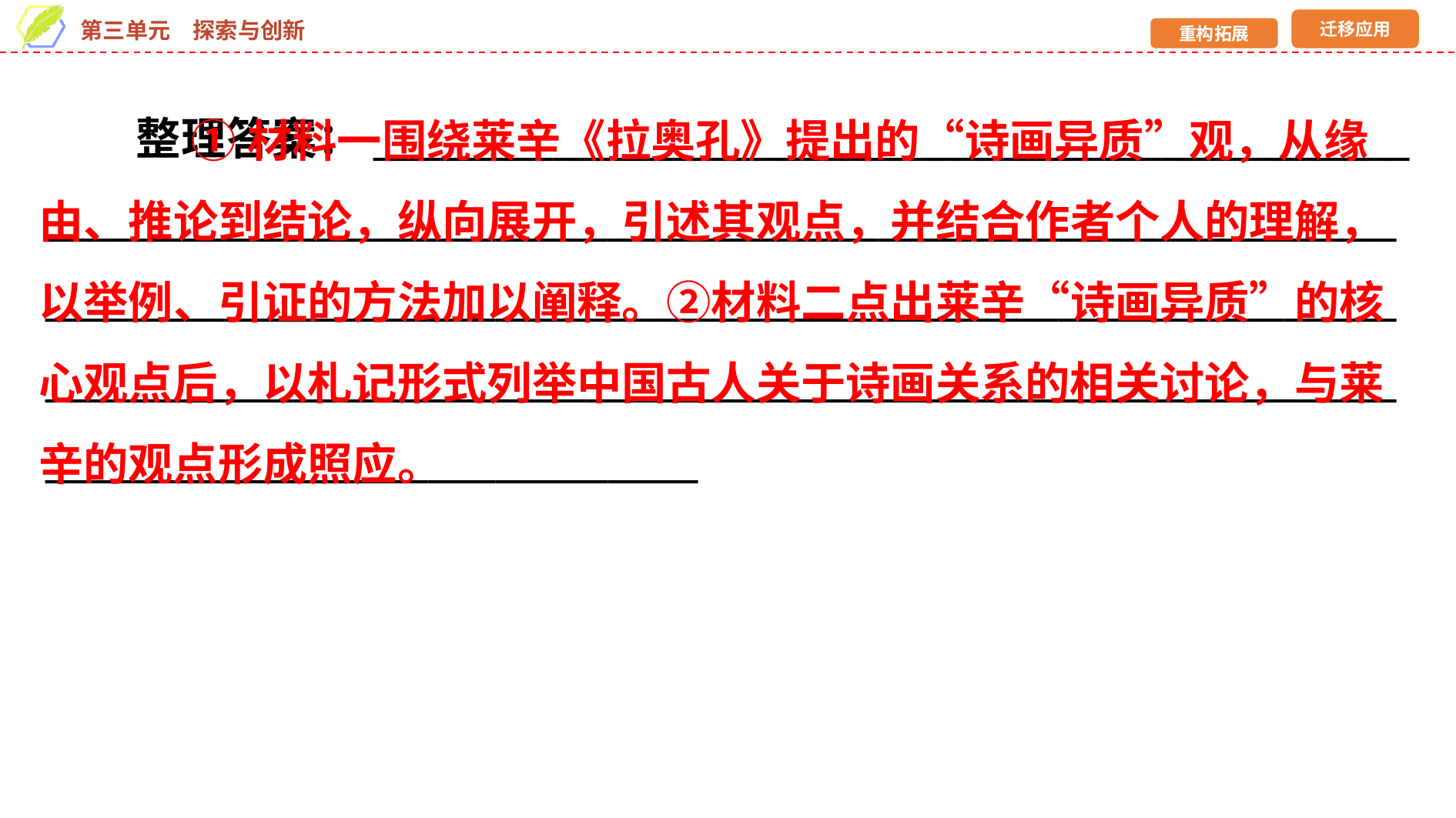

整理答案：______________________________________________ _________________________________________________________________________________________________________________________________________________________________________________________________________________
               ①材料一围绕莱辛《拉奥孔》提出的“诗画异质”观，从缘由、推论到结论，纵向展开，引述其观点，并结合作者个人的理解，以举例、引证的方法加以阐释。②材料二点出莱辛“诗画异质”的核心观点后，以札记形式列举中国古人关于诗画关系的相关讨论，与莱辛的观点形成照应。